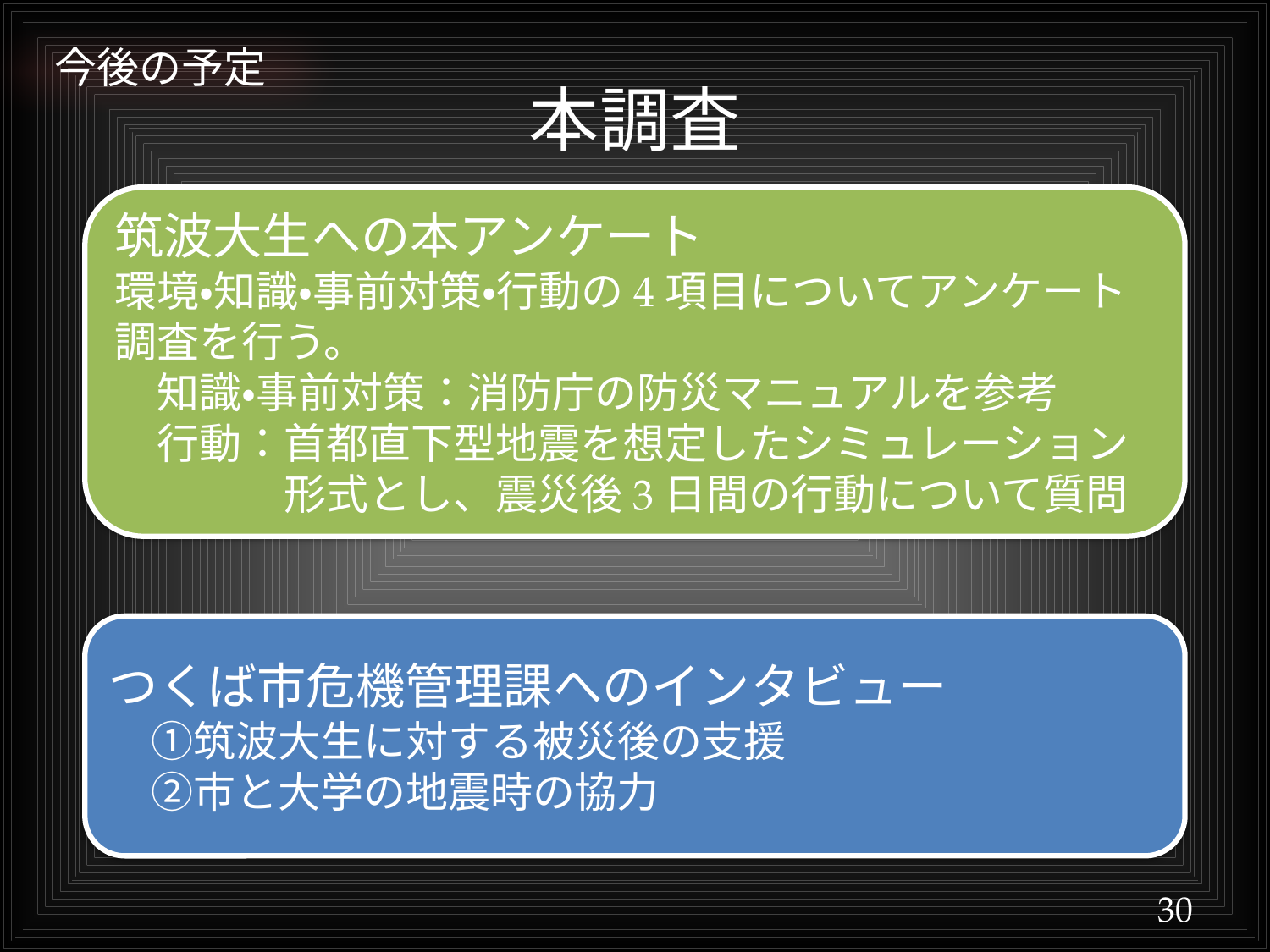

今後の予定

# 本調査
筑波大生への本アンケート
環境・知識・事前対策・行動の4項目についてアンケート調査を行う。
　知識・事前対策：消防庁の防災マニュアルを参考
　行動：首都直下型地震を想定したシミュレーション
　　　　形式とし、震災後3日間の行動について質問
つくば市危機管理課へのインタビュー
　①筑波大生に対する被災後の支援
　②市と大学の地震時の協力
30